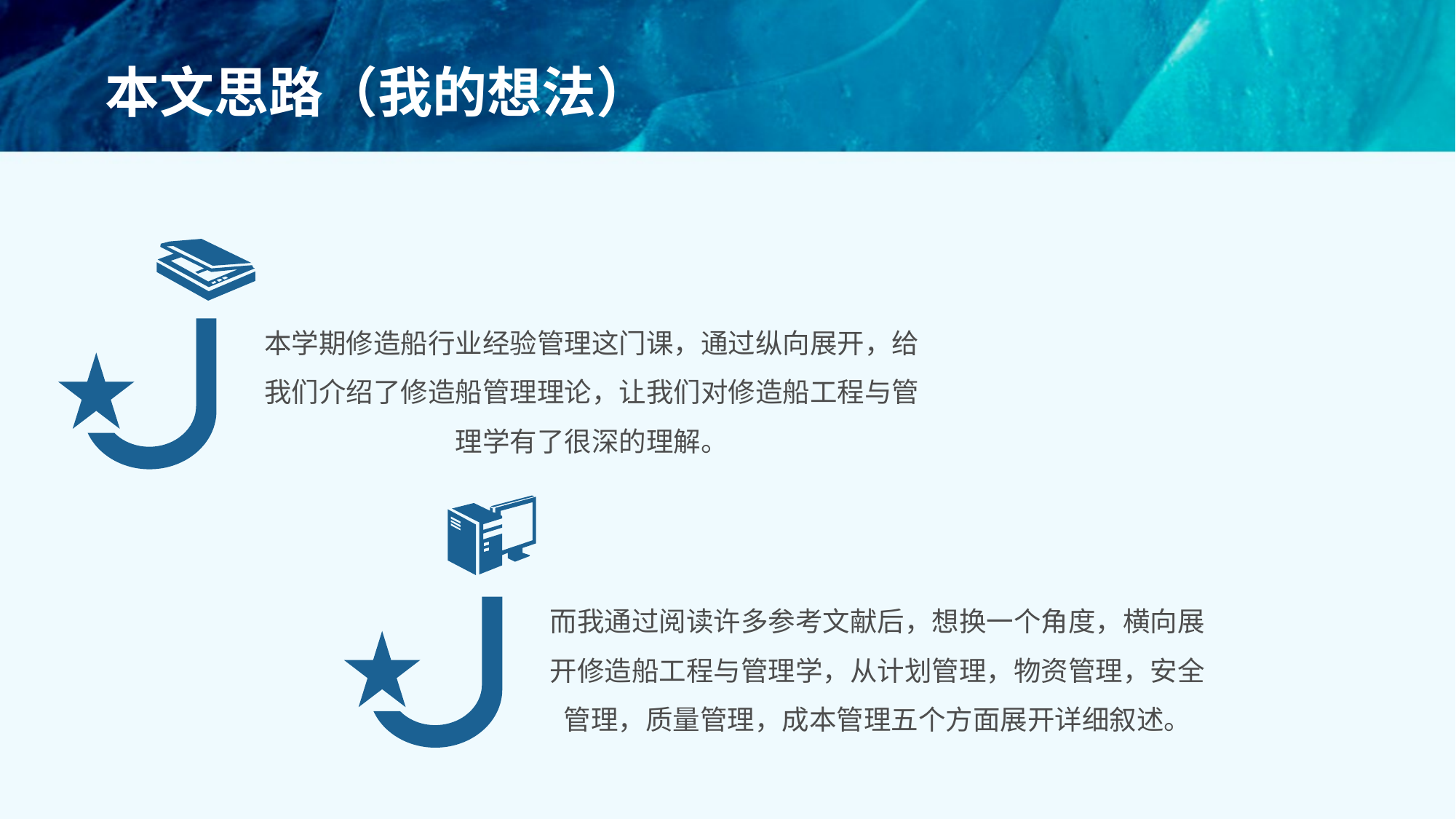

# 本文思路（我的想法）

本学期修造船行业经验管理这门课，通过纵向展开，给我们介绍了修造船管理理论，让我们对修造船工程与管理学有了很深的理解。
而我通过阅读许多参考文献后，想换一个角度，横向展开修造船工程与管理学，从计划管理，物资管理，安全管理，质量管理，成本管理五个方面展开详细叙述。